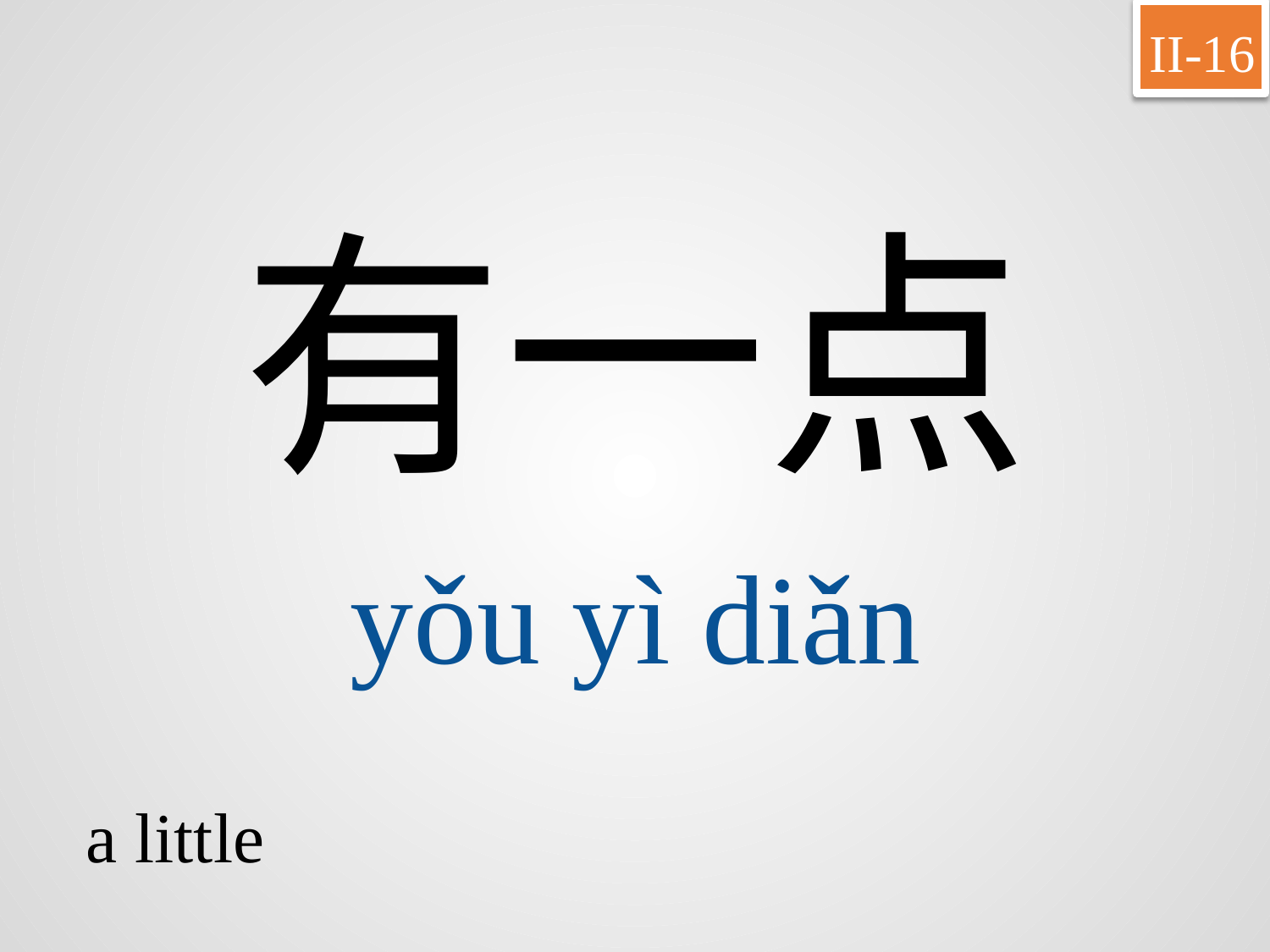

II-16

有一点
yǒu	yì	diǎn
a little